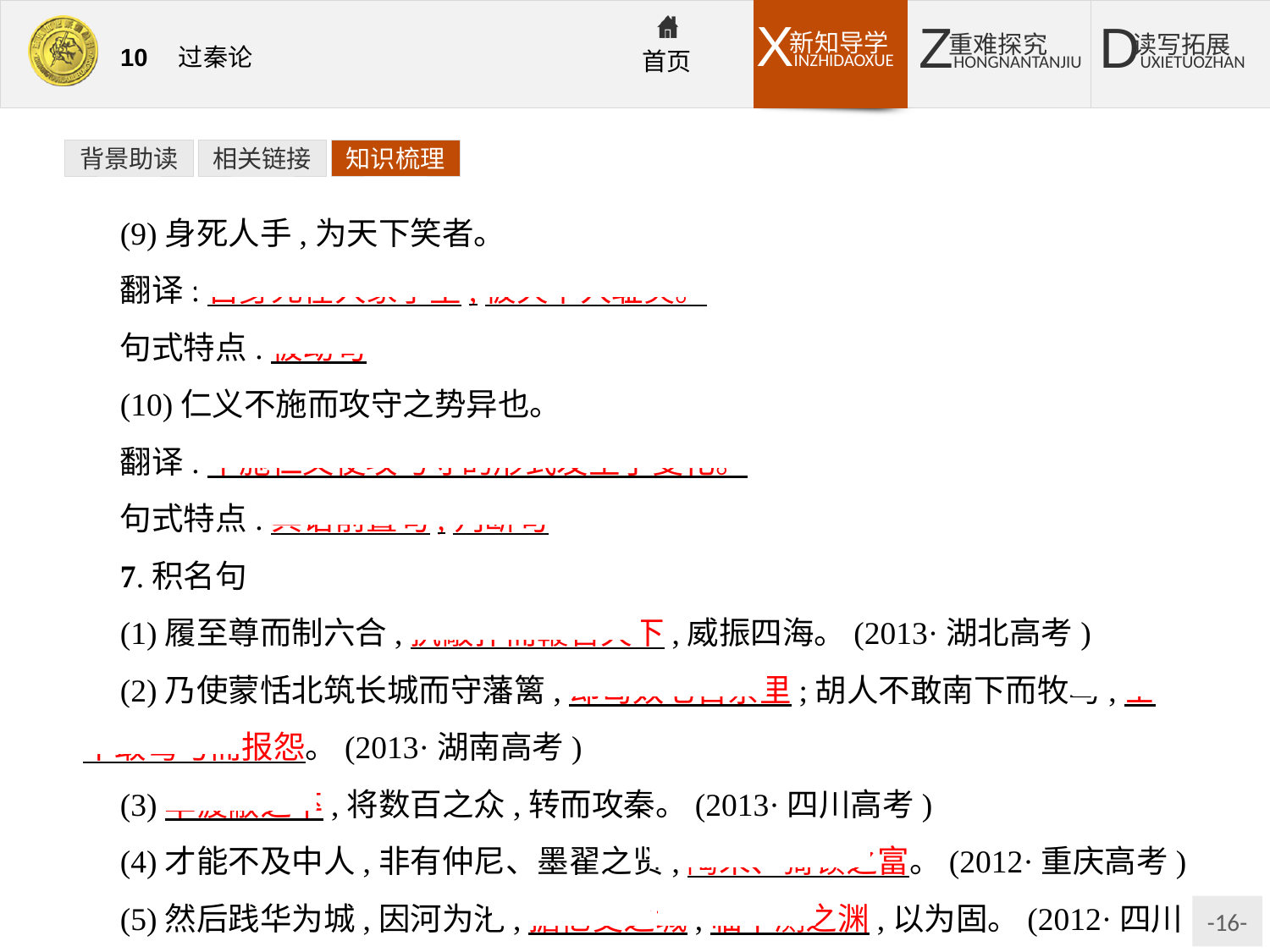

背景助读
相关链接
知识梳理
(9)身死人手,为天下笑者。
翻译:自身死在人家手里,被天下人耻笑。
句式特点:被动句
(10)仁义不施而攻守之势异也。
翻译:不施仁义使攻与守的形式发生了变化。
句式特点:宾语前置句,判断句
7.积名句
(1)履至尊而制六合,执敲扑而鞭笞天下,威振四海。(2013·湖北高考)
(2)乃使蒙恬北筑长城而守藩篱,却匈奴七百余里;胡人不敢南下而牧马,士不敢弯弓而报怨。(2013·湖南高考)
(3)率疲敝之卒,将数百之众,转而攻秦。(2013·四川高考)
(4)才能不及中人,非有仲尼、墨翟之贤,陶朱、猗顿之富。(2012·重庆高考)
(5)然后践华为城,因河为池,据亿丈之城,临不测之渊,以为固。(2012·四川高考)